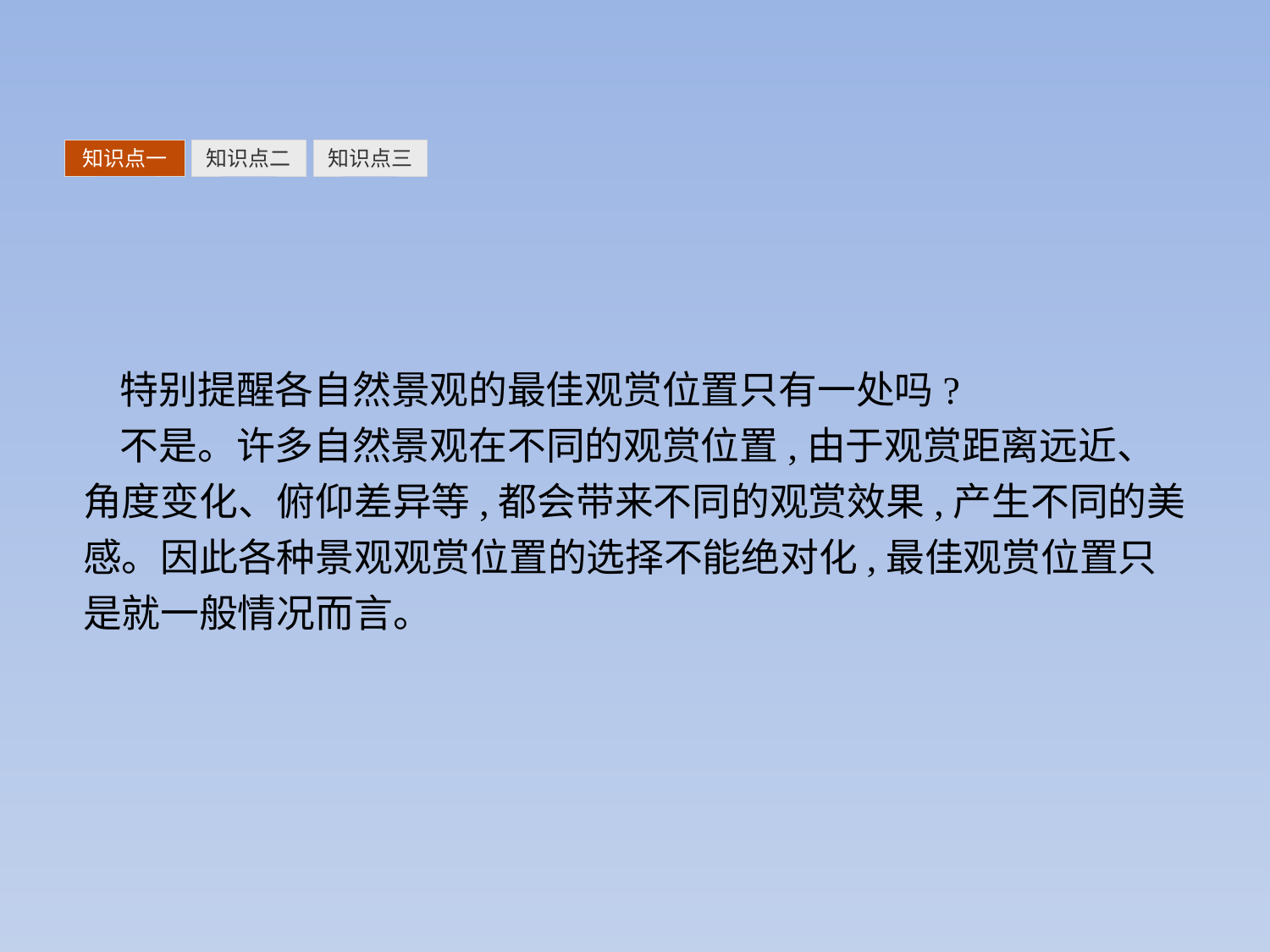

知识点一
知识点二
知识点三
特别提醒各自然景观的最佳观赏位置只有一处吗?
不是。许多自然景观在不同的观赏位置,由于观赏距离远近、角度变化、俯仰差异等,都会带来不同的观赏效果,产生不同的美感。因此各种景观观赏位置的选择不能绝对化,最佳观赏位置只是就一般情况而言。